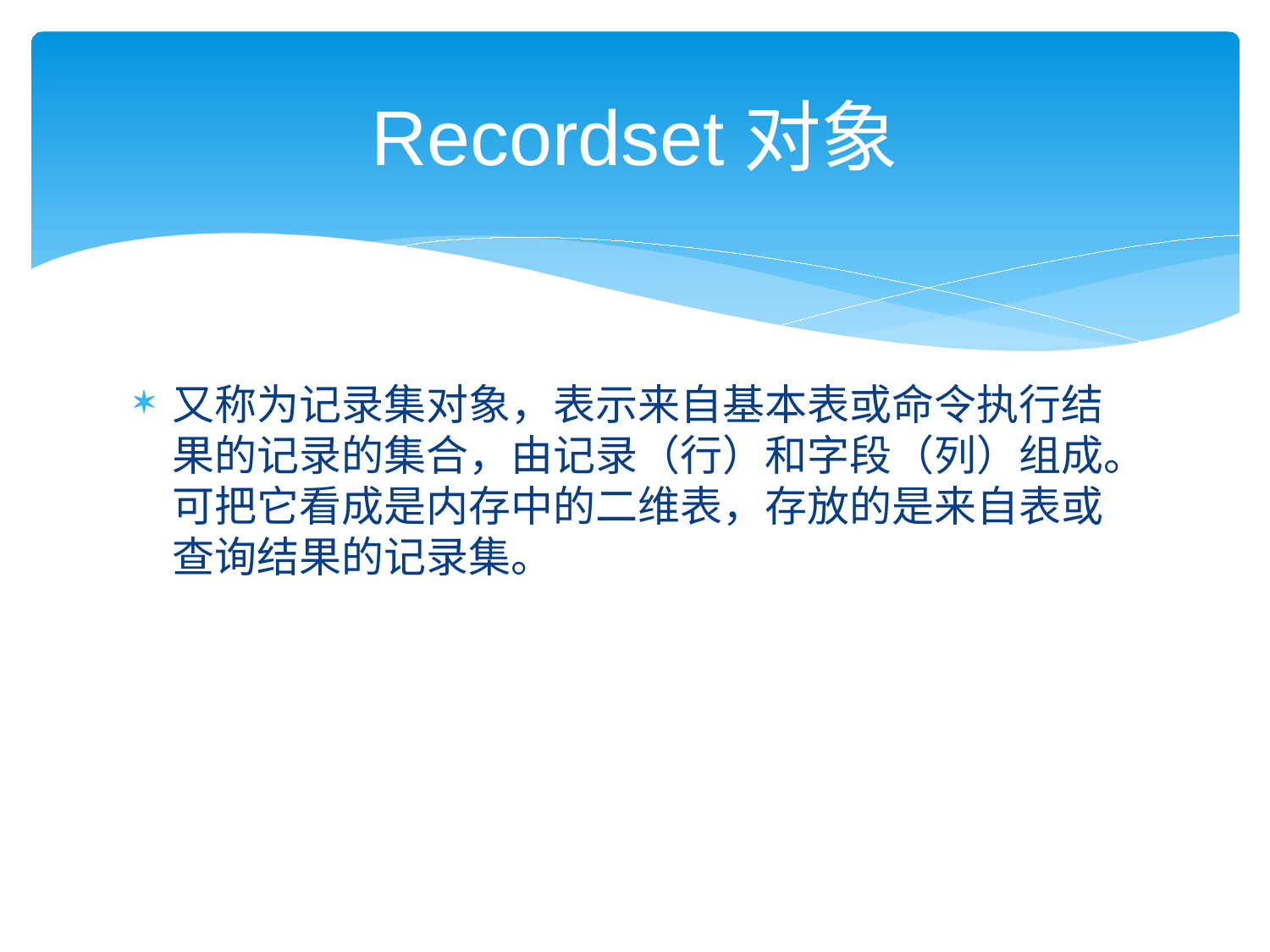

# Recordset对象
又称为记录集对象，表示来自基本表或命令执行结果的记录的集合，由记录（行）和字段（列）组成。可把它看成是内存中的二维表，存放的是来自表或查询结果的记录集。